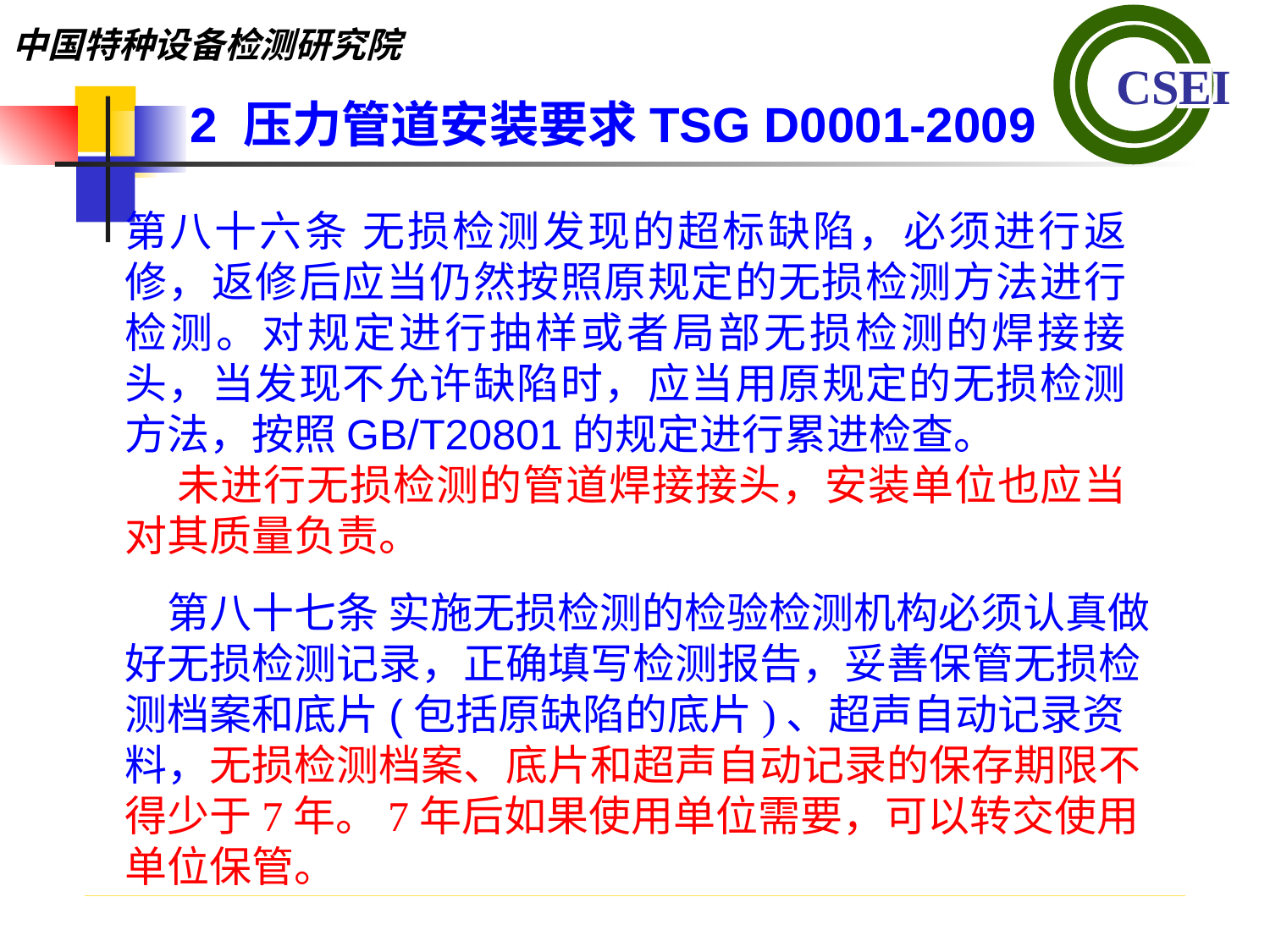

2 压力管道安装要求TSG D0001-2009
第八十六条 无损检测发现的超标缺陷，必须进行返修，返修后应当仍然按照原规定的无损检测方法进行检测。对规定进行抽样或者局部无损检测的焊接接头，当发现不允许缺陷时，应当用原规定的无损检测方法，按照GB/T20801的规定进行累进检查。
    未进行无损检测的管道焊接接头，安装单位也应当对其质量负责。
第八十七条 实施无损检测的检验检测机构必须认真做好无损检测记录，正确填写检测报告，妥善保管无损检测档案和底片(包括原缺陷的底片)、超声自动记录资料，无损检测档案、底片和超声自动记录的保存期限不得少于7年。7年后如果使用单位需要，可以转交使用单位保管。